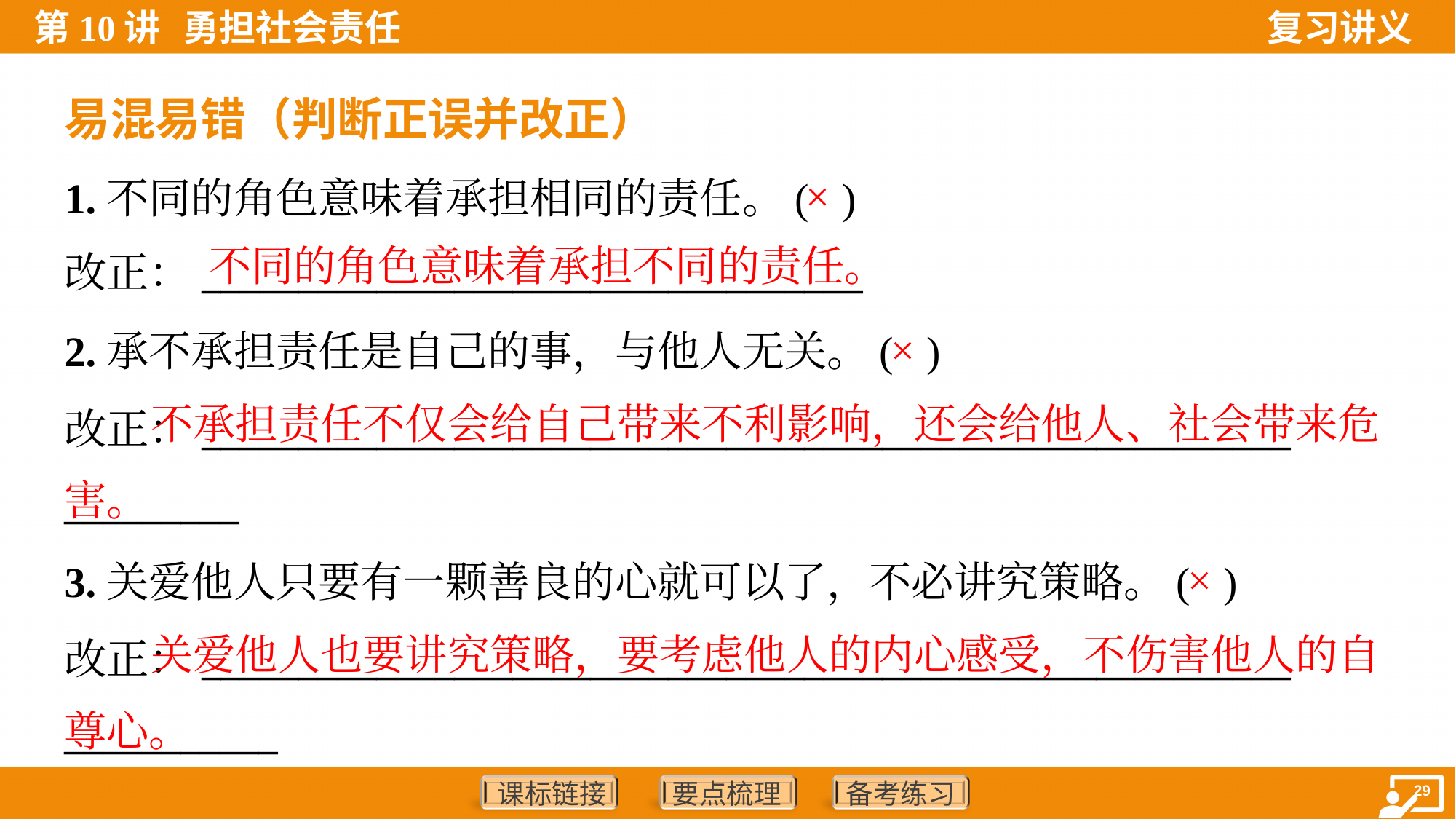

易混易错（判断正误并改正）
1.不同的角色意味着承担相同的责任。(   )
改正：__________________________________
×
不同的角色意味着承担不同的责任。
2.承不承担责任是自己的事，与他人无关。(   )
改正：________________________________________________________
_________
×
       不承担责任不仅会给自己带来不利影响，还会给他人、社会带来危害。
3.关爱他人只要有一颗善良的心就可以了，不必讲究策略。(   )
改正：________________________________________________________
___________
×
       关爱他人也要讲究策略，要考虑他人的内心感受，不伤害他人的自尊心。